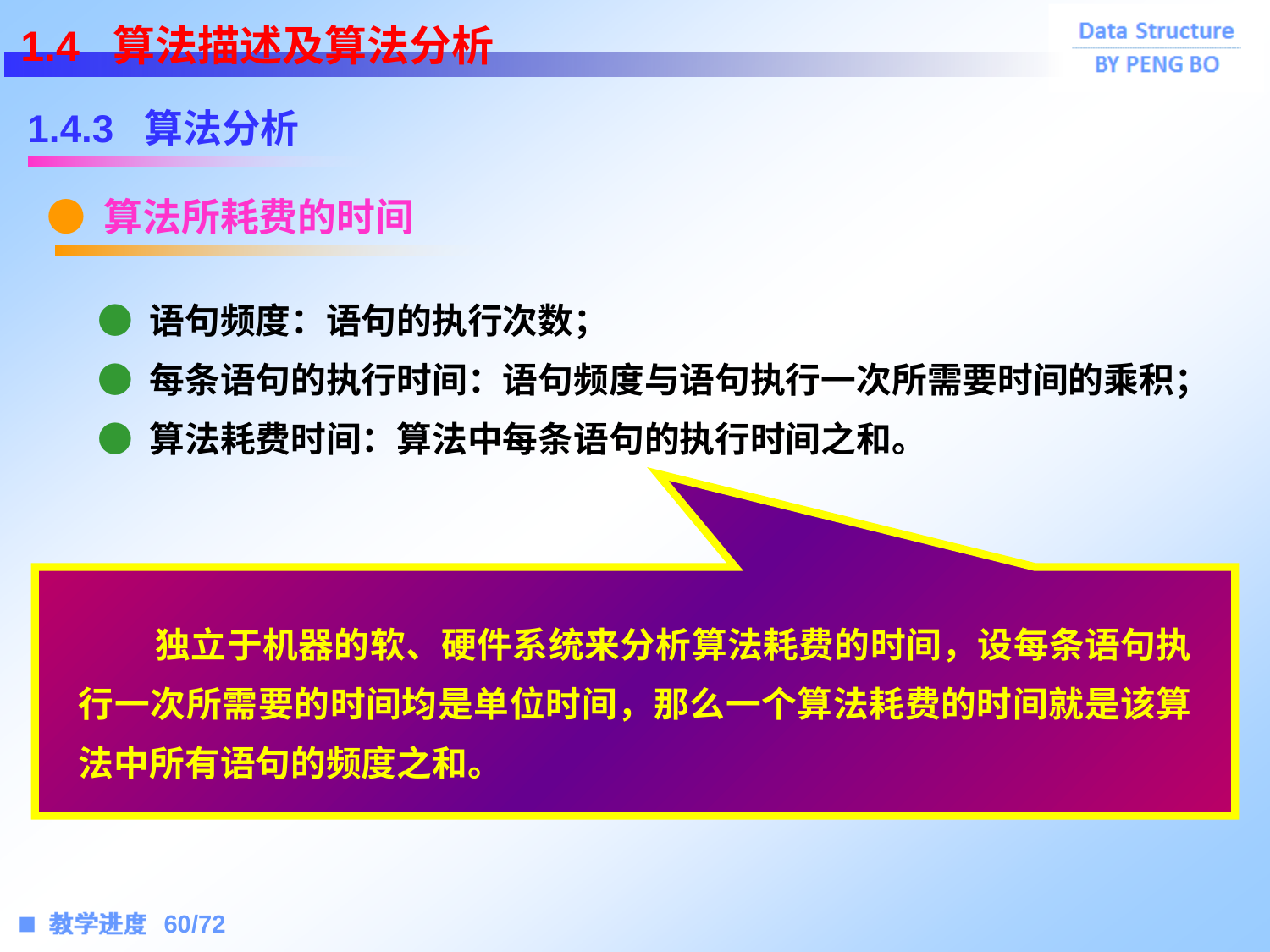

1.4  算法描述及算法分析

1.4.3  算法分析

● 算法所耗费的时间

     ● 语句频度：语句的执行次数；
     ● 每条语句的执行时间：语句频度与语句执行一次所需要时间的乘积；
     ● 算法耗费时间：算法中每条语句的执行时间之和。

        独立于机器的软、硬件系统来分析算法耗费的时间，设每条语句执行一次所需要的时间均是单位时间，那么一个算法耗费的时间就是该算法中所有语句的频度之和。